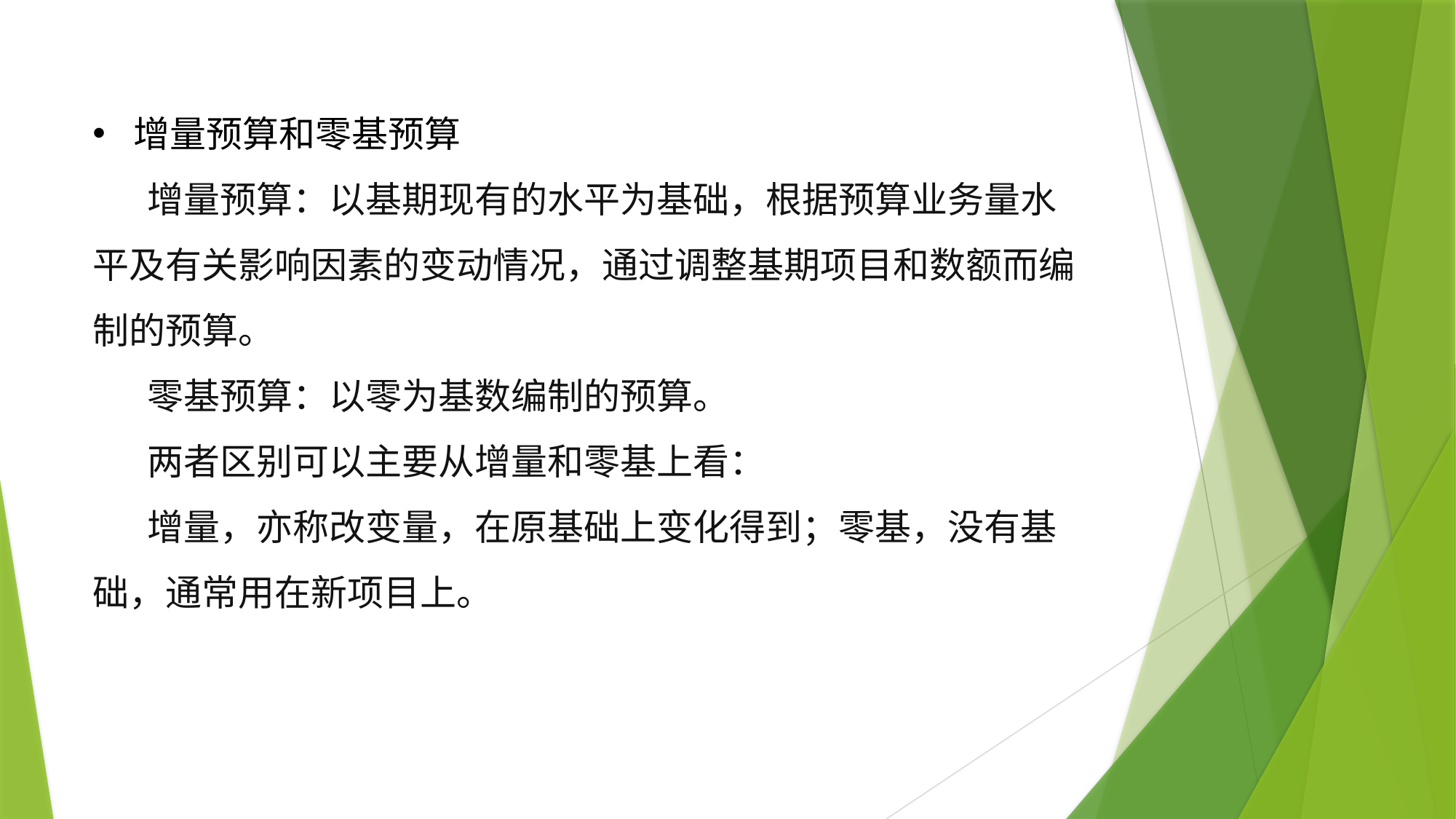

增量预算和零基预算
增量预算：以基期现有的水平为基础，根据预算业务量水平及有关影响因素的变动情况，通过调整基期项目和数额而编制的预算。
零基预算：以零为基数编制的预算。
两者区别可以主要从增量和零基上看：
增量，亦称改变量，在原基础上变化得到；零基，没有基础，通常用在新项目上。